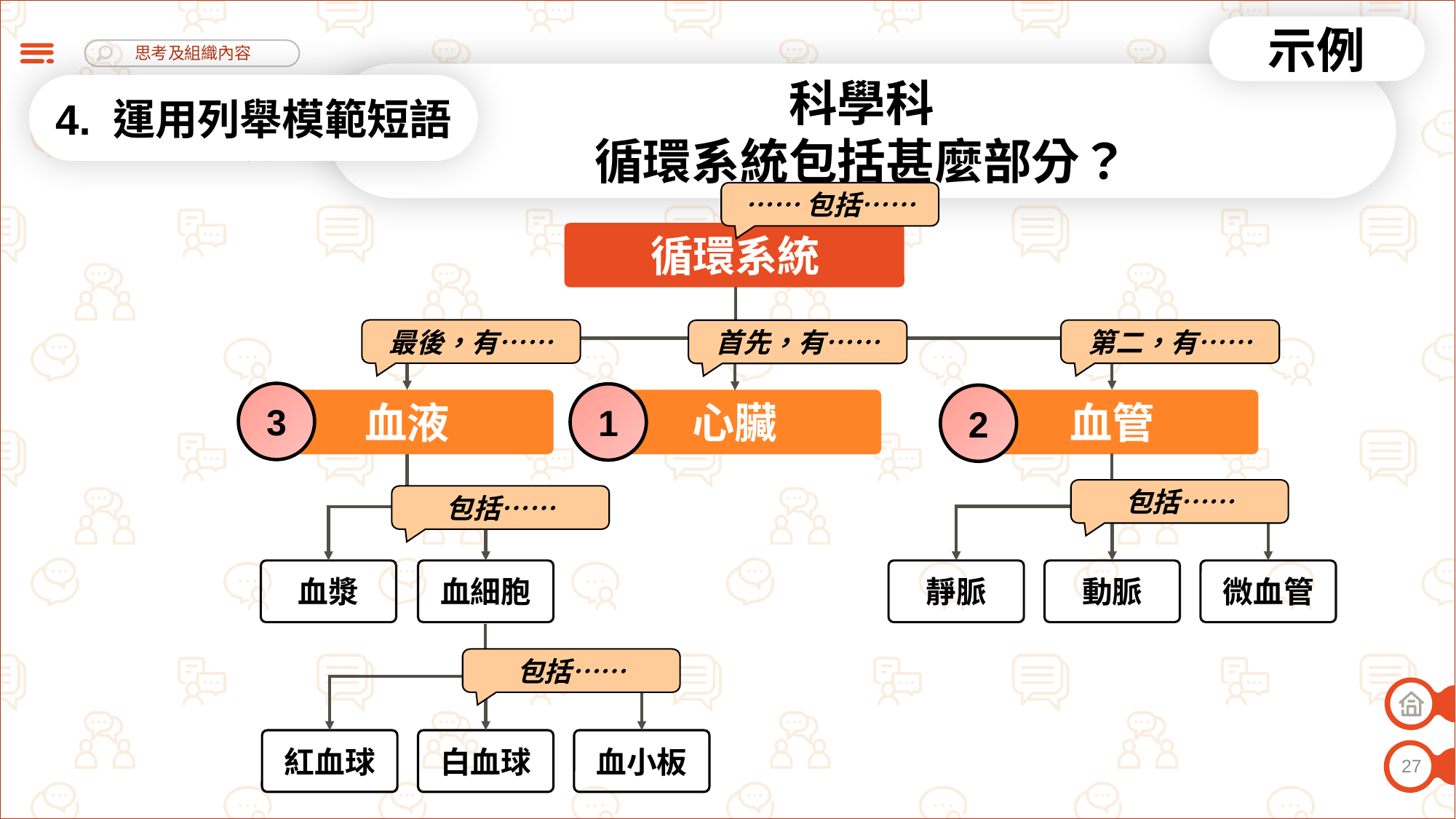

示例
科學科
循環系統包括甚麼部分？
4. 運用列舉模範短語
……包括……

循環系統
最後，有……
第二，有……
首先，有……
3
1
2

血液
心臟
血管
包括……
包括……

動脈
微血管
血漿
血細胞
靜脈
包括……

白血球
血小板
紅血球
27